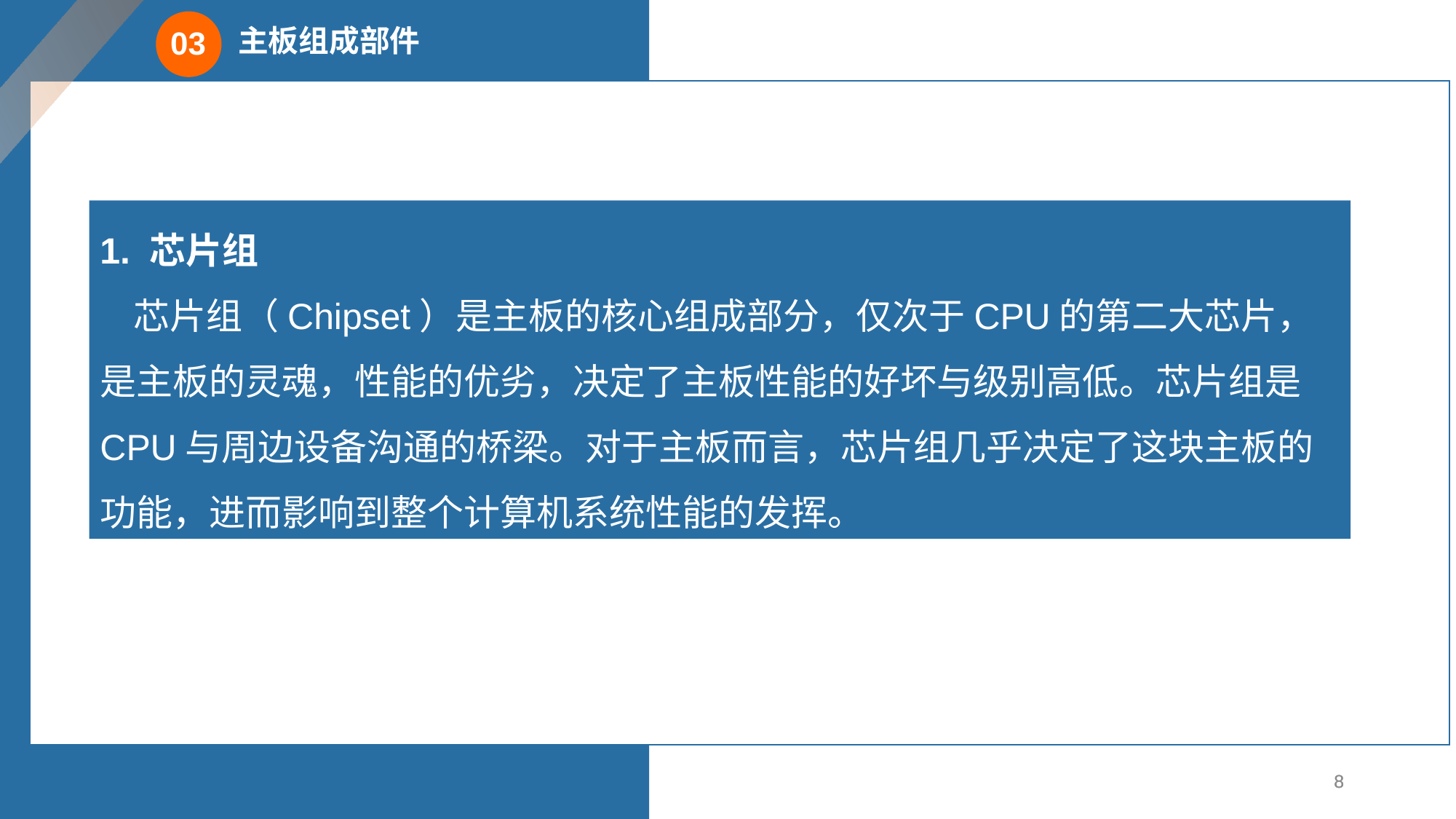

主板组成部件
03
1. 芯片组
   芯片组（Chipset）是主板的核心组成部分，仅次于CPU的第二大芯片，是主板的灵魂，性能的优劣，决定了主板性能的好坏与级别高低。芯片组是CPU与周边设备沟通的桥梁。对于主板而言，芯片组几乎决定了这块主板的功能，进而影响到整个计算机系统性能的发挥。